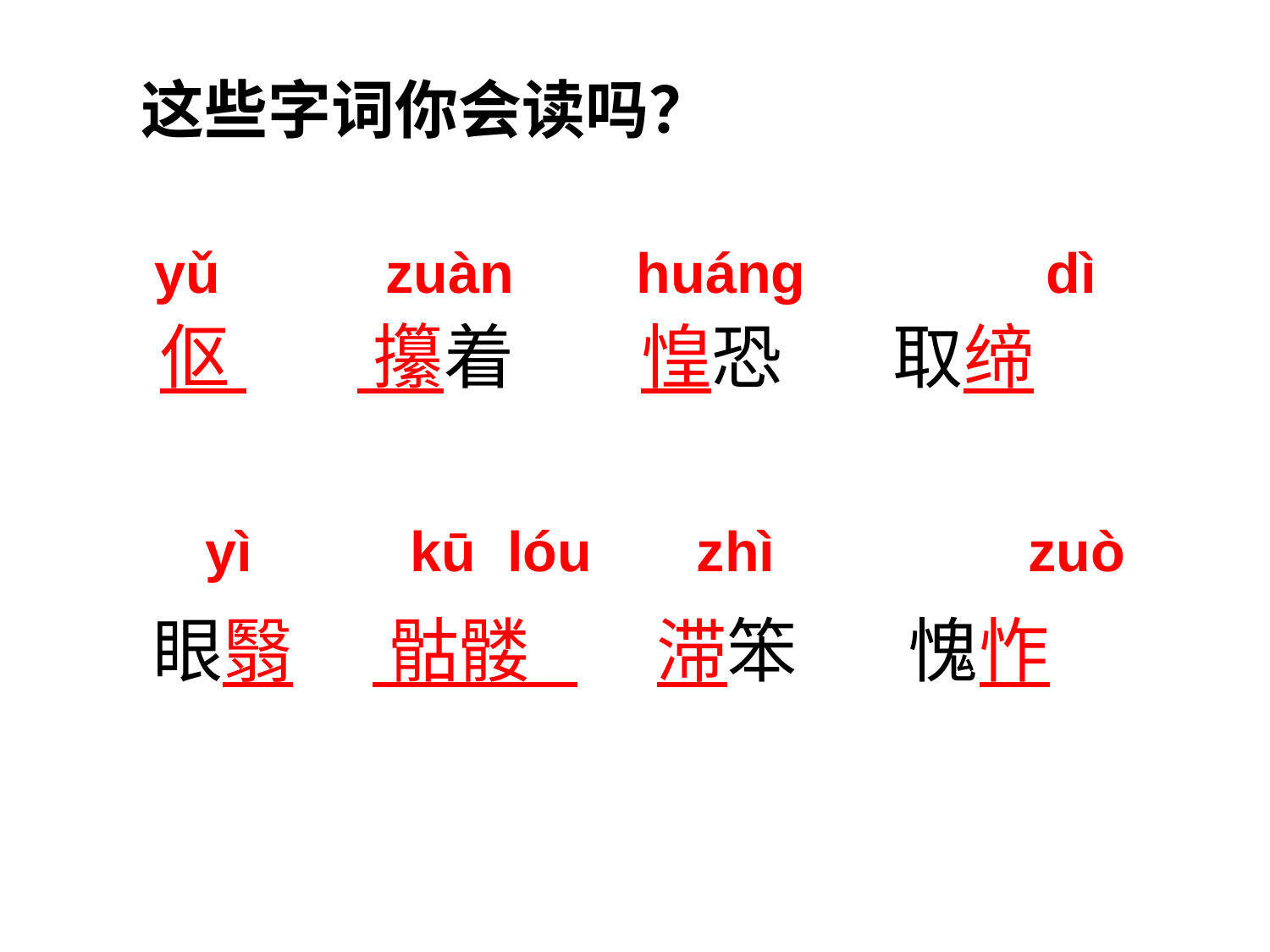

这些字词你会读吗？
yǔ
zuàn
huáng
dì
    伛         攥着        惶恐       取缔

   眼翳      骷髅        滞笨       愧怍

yì
kū  lóu
zhì
zuò